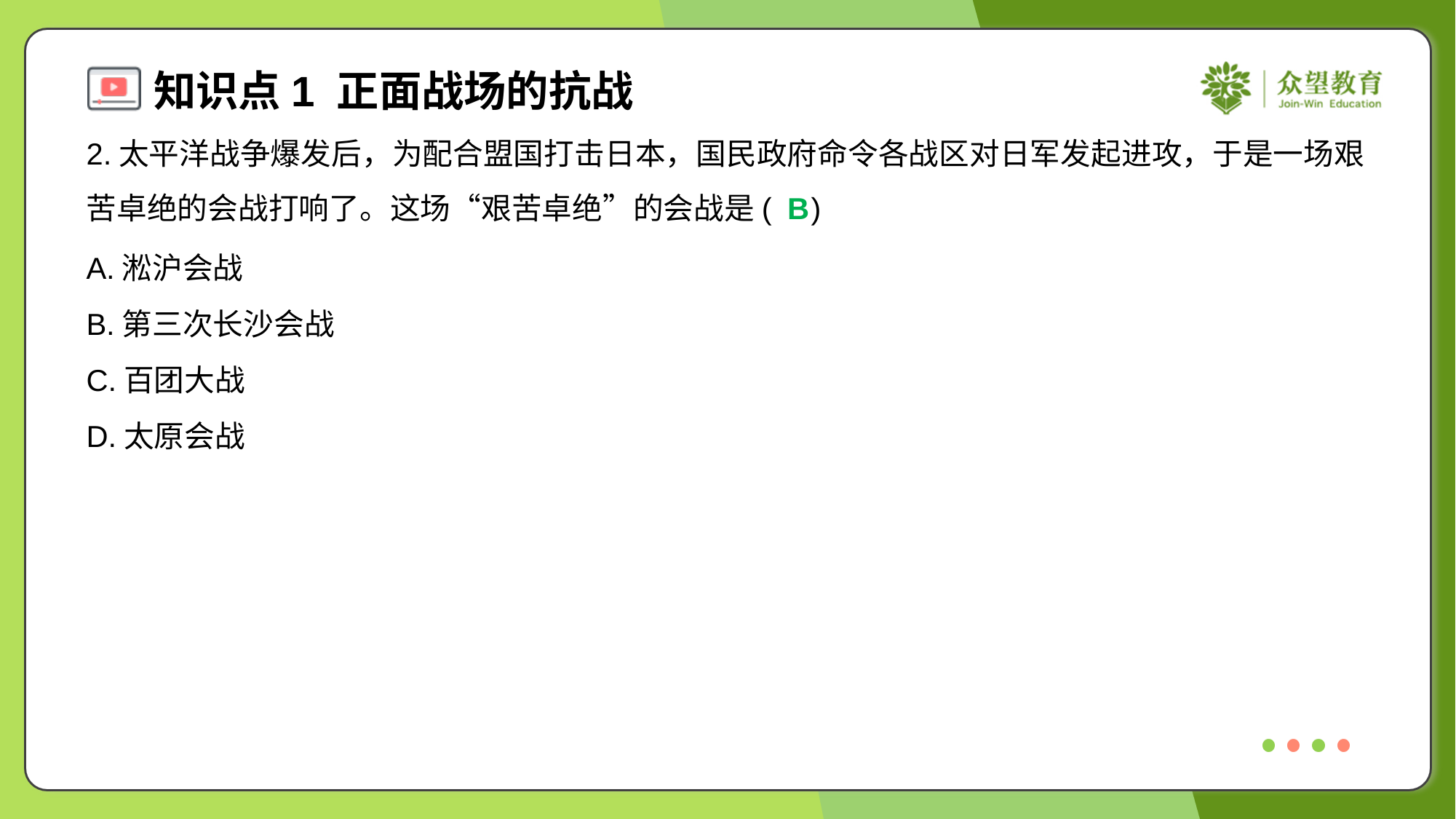

2.太平洋战争爆发后，为配合盟国打击日本，国民政府命令各战区对日军发起进攻，于是一场艰
苦卓绝的会战打响了。这场“艰苦卓绝”的会战是(     )
B
A.淞沪会战
B.第三次长沙会战
C.百团大战
D.太原会战